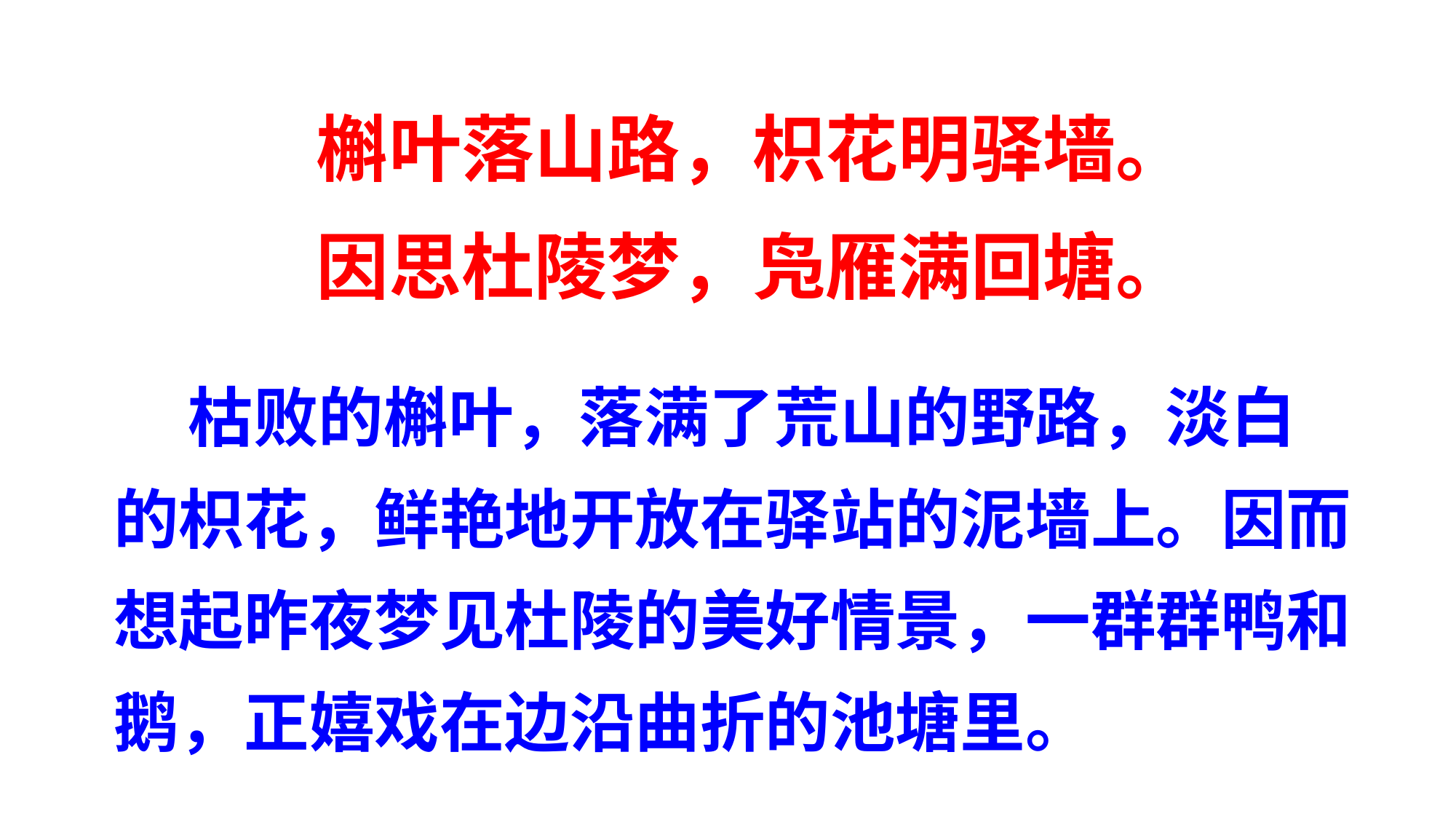

槲叶落山路，枳花明驿墙。
因思杜陵梦，凫雁满回塘。
    枯败的槲叶，落满了荒山的野路，淡白的枳花，鲜艳地开放在驿站的泥墙上。因而想起昨夜梦见杜陵的美好情景，一群群鸭和鹅，正嬉戏在边沿曲折的池塘里。